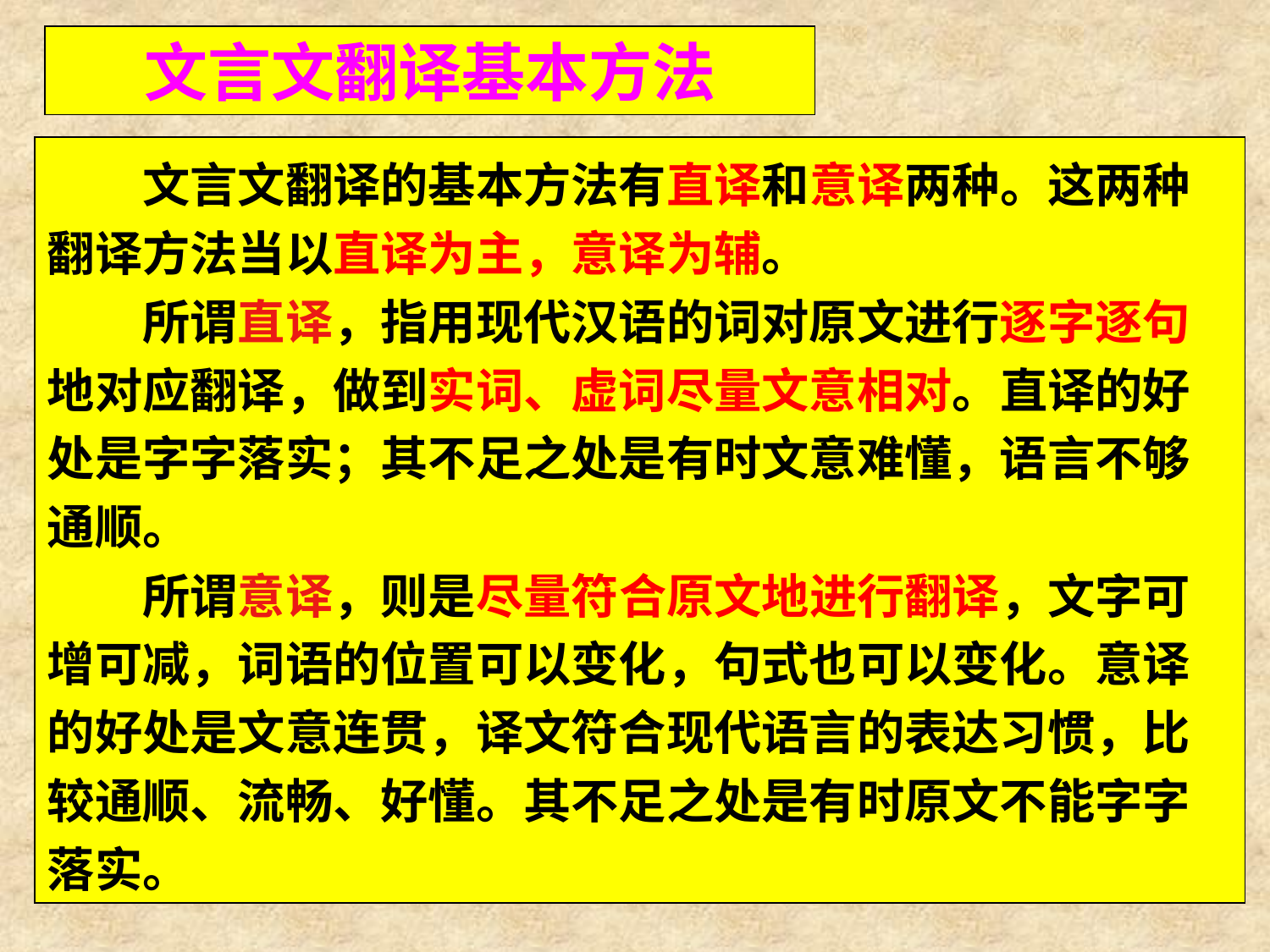

文言文翻译基本方法
　　文言文翻译的基本方法有直译和意译两种。这两种翻译方法当以直译为主，意译为辅。
　　所谓直译，指用现代汉语的词对原文进行逐字逐句地对应翻译，做到实词、虚词尽量文意相对。直译的好处是字字落实；其不足之处是有时文意难懂，语言不够通顺。  
　　所谓意译，则是尽量符合原文地进行翻译，文字可增可减，词语的位置可以变化，句式也可以变化。意译的好处是文意连贯，译文符合现代语言的表达习惯，比较通顺、流畅、好懂。其不足之处是有时原文不能字字落实。